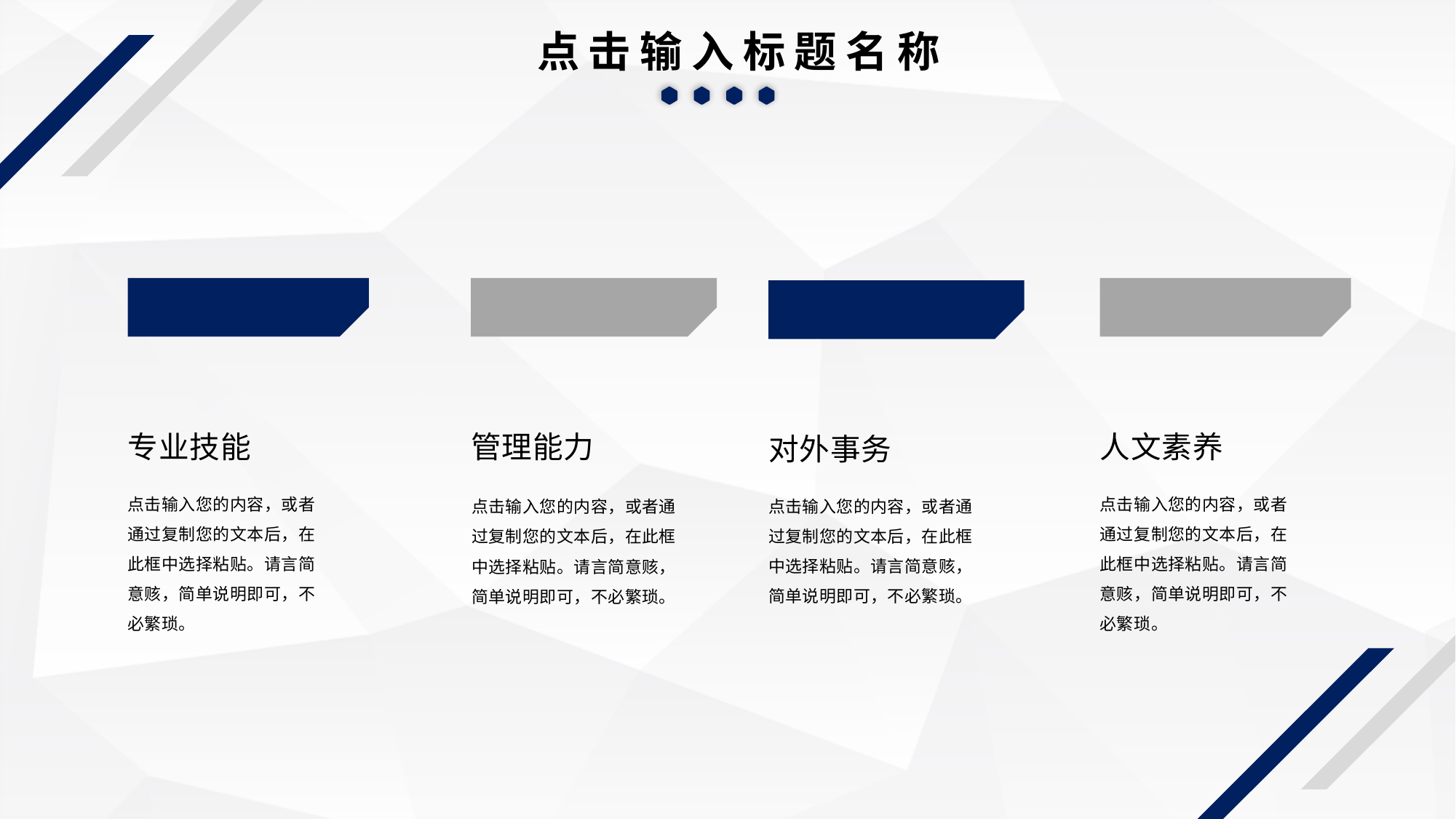

点击输入标题名称

人文素养
专业技能
管理能力
对外事务
点击输入您的内容，或者通过复制您的文本后，在此框中选择粘贴。请言简意赅，简单说明即可，不必繁琐。
点击输入您的内容，或者通过复制您的文本后，在此框中选择粘贴。请言简意赅，简单说明即可，不必繁琐。
点击输入您的内容，或者通过复制您的文本后，在此框中选择粘贴。请言简意赅，简单说明即可，不必繁琐。
点击输入您的内容，或者通过复制您的文本后，在此框中选择粘贴。请言简意赅，简单说明即可，不必繁琐。